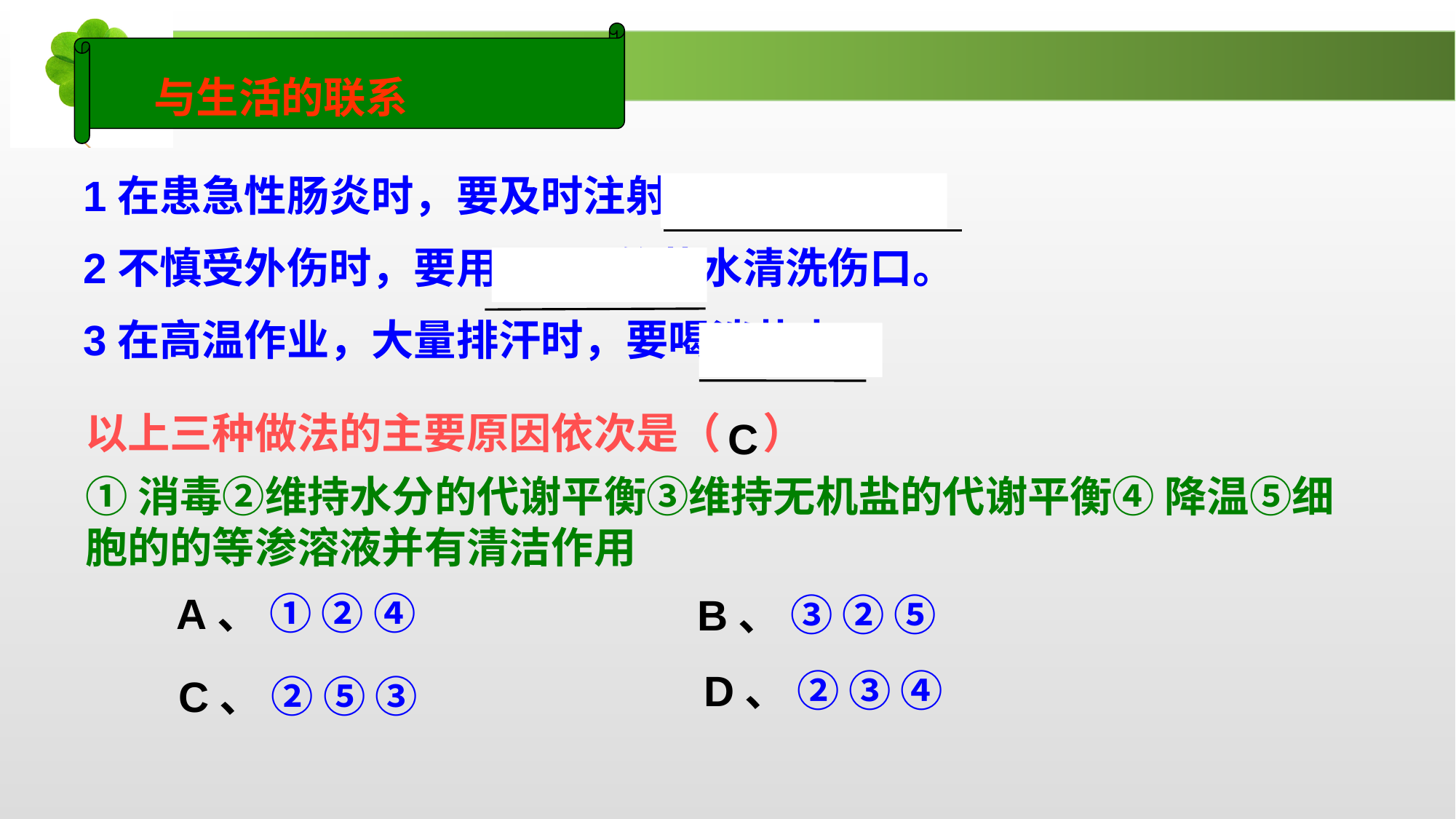

与生活的联系
1在患急性肠炎时，要及时注射葡萄糖盐水。
2不慎受外伤时，要用0.9%的盐水清洗伤口。
3在高温作业，大量排汗时，要喝淡盐水 。

以上三种做法的主要原因依次是（　）
C
①消毒②维持水分的代谢平衡③维持无机盐的代谢平衡④ 降温⑤细胞的的等渗溶液并有清洁作用
A、 ① ② ④
B、 ③ ② ⑤
D、 ② ③ ④
C、 ② ⑤ ③